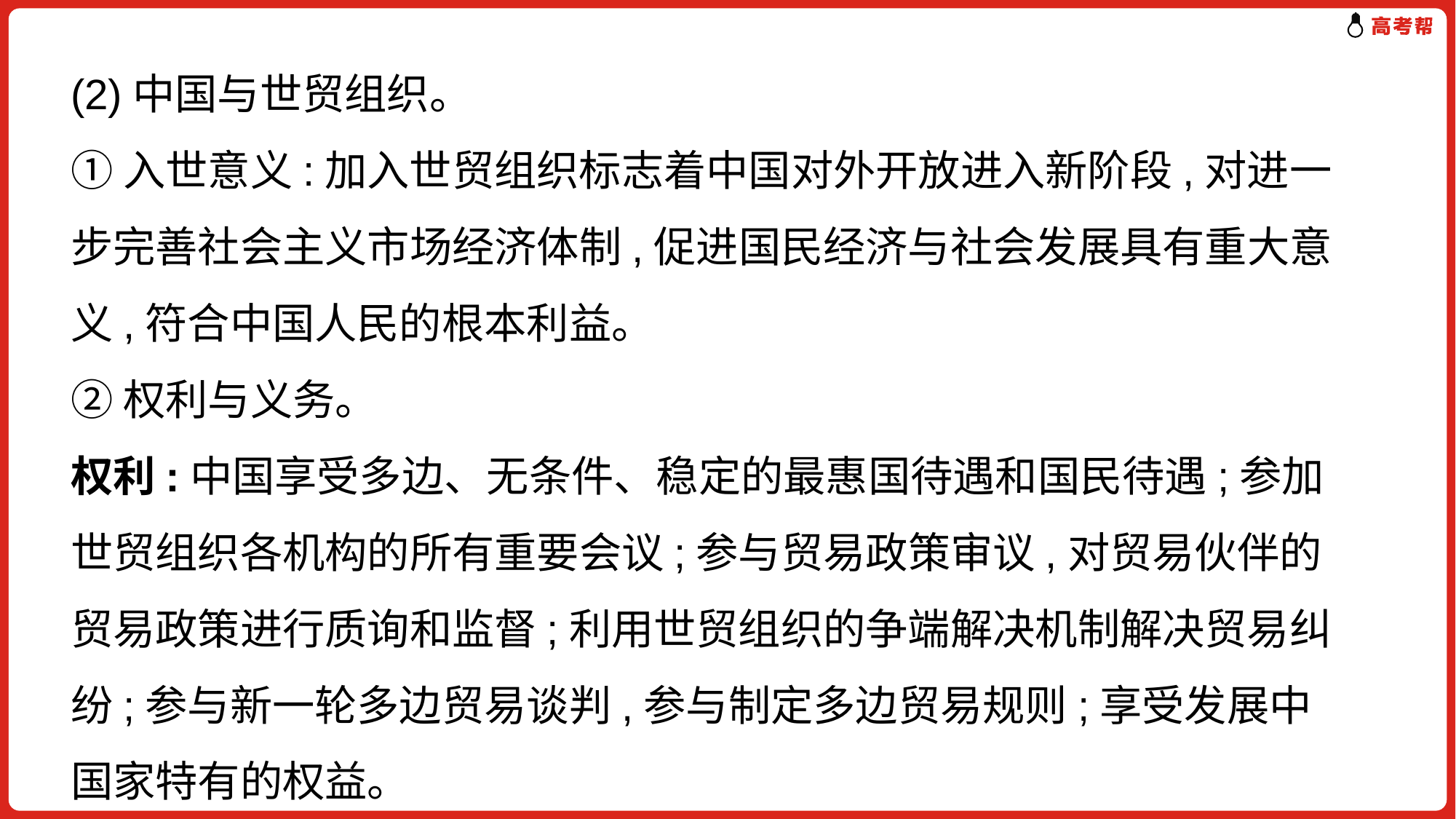

(2)中国与世贸组织。
①入世意义:加入世贸组织标志着中国对外开放进入新阶段,对进一步完善社会主义市场经济体制,促进国民经济与社会发展具有重大意义,符合中国人民的根本利益。
②权利与义务。
权利:中国享受多边、无条件、稳定的最惠国待遇和国民待遇;参加世贸组织各机构的所有重要会议;参与贸易政策审议,对贸易伙伴的贸易政策进行质询和监督;利用世贸组织的争端解决机制解决贸易纠纷;参与新一轮多边贸易谈判,参与制定多边贸易规则;享受发展中国家特有的权益。